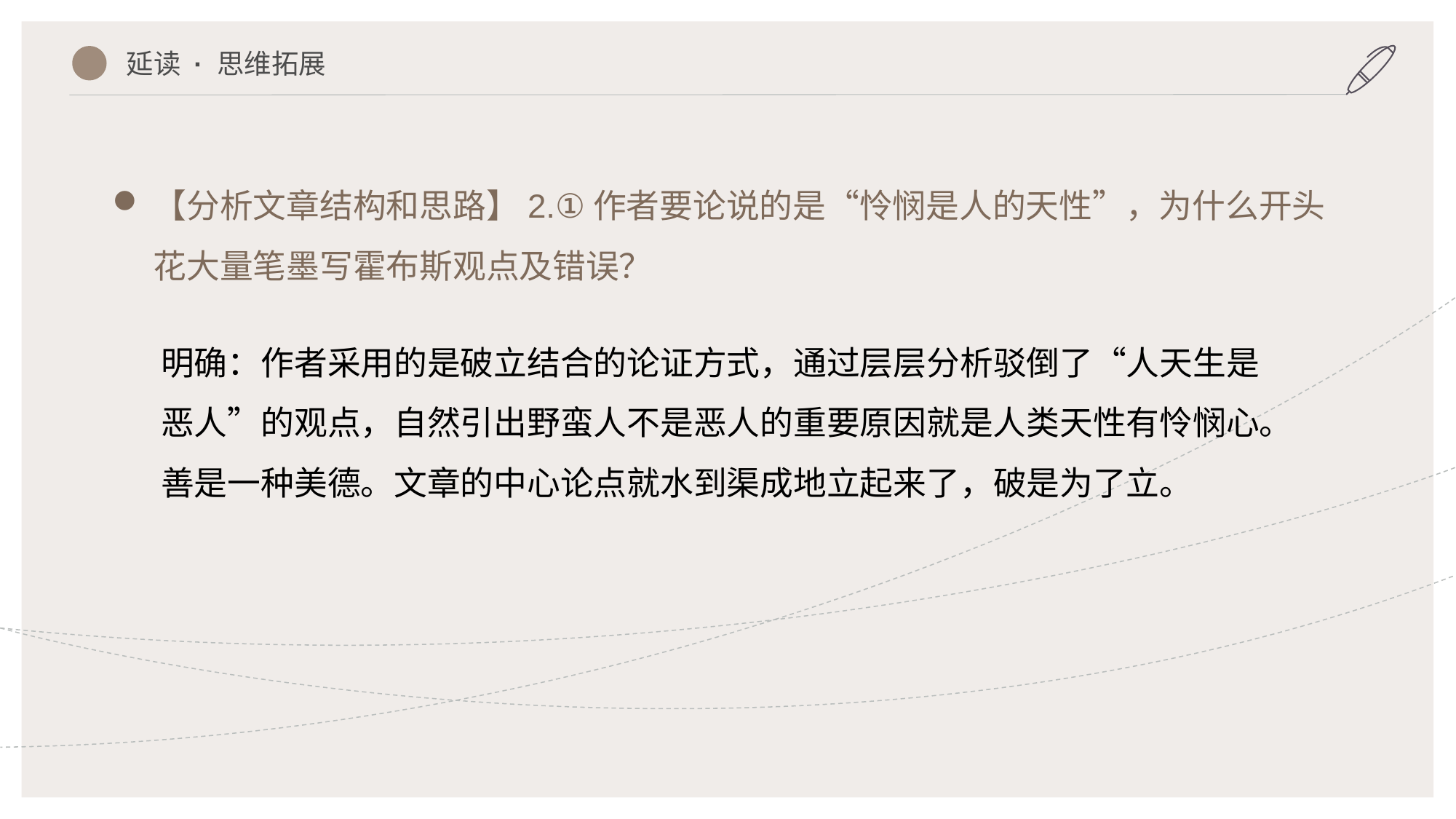

延读 · 思维拓展

【分析文章结构和思路】2.①作者要论说的是“怜悯是人的天性”，为什么开头花大量笔墨写霍布斯观点及错误？

明确：作者采用的是破立结合的论证方式，通过层层分析驳倒了“人天生是恶人”的观点，自然引出野蛮人不是恶人的重要原因就是人类天性有怜悯心。善是一种美德。文章的中心论点就水到渠成地立起来了，破是为了立。